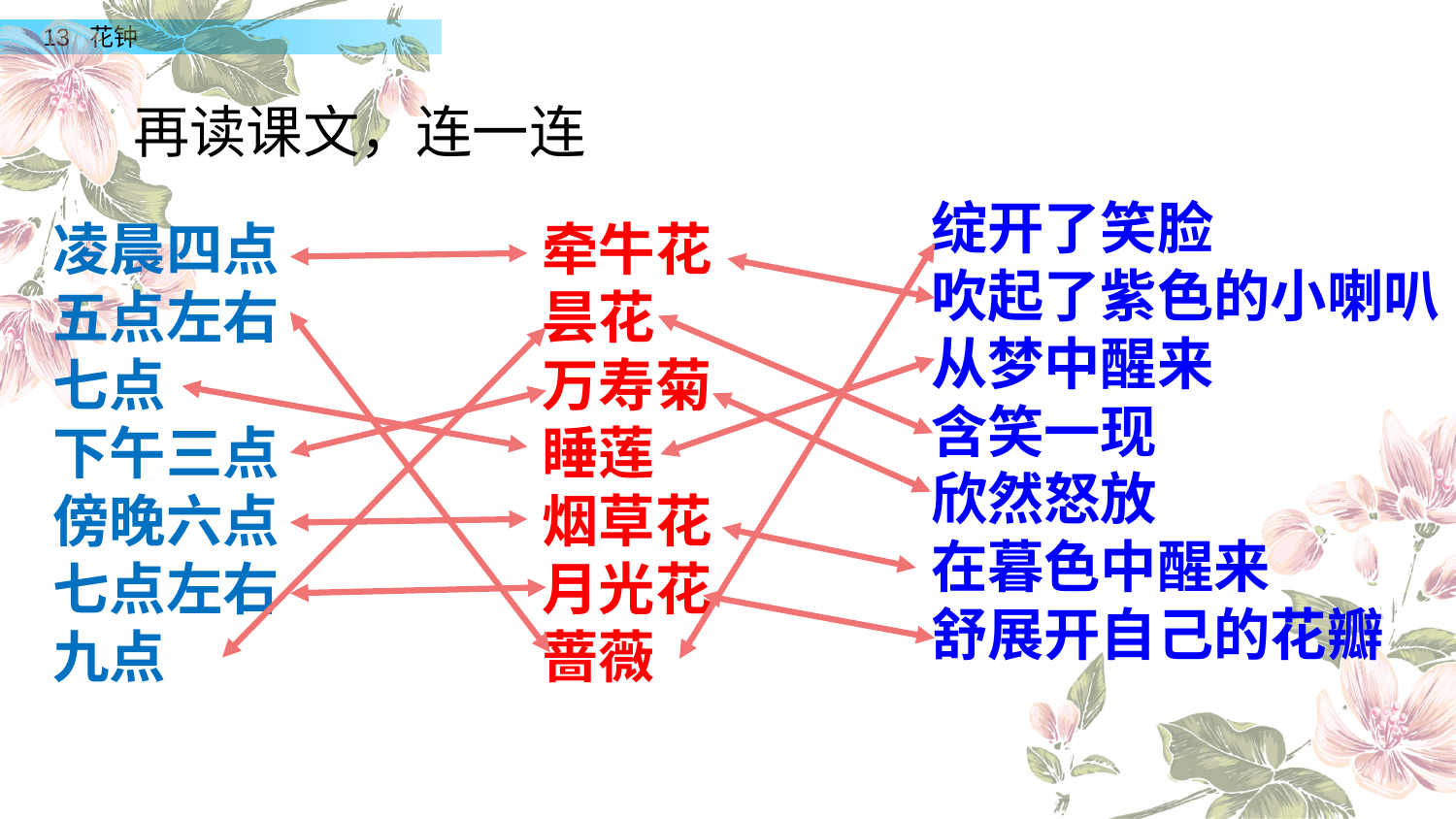

再读课文，连一连
绽开了笑脸
吹起了紫色的小喇叭
从梦中醒来
含笑一现
欣然怒放
在暮色中醒来
舒展开自己的花瓣

凌晨四点
五点左右
七点
下午三点
傍晚六点
七点左右
九点

牵牛花
昙花
万寿菊
睡莲
烟草花
月光花
蔷薇